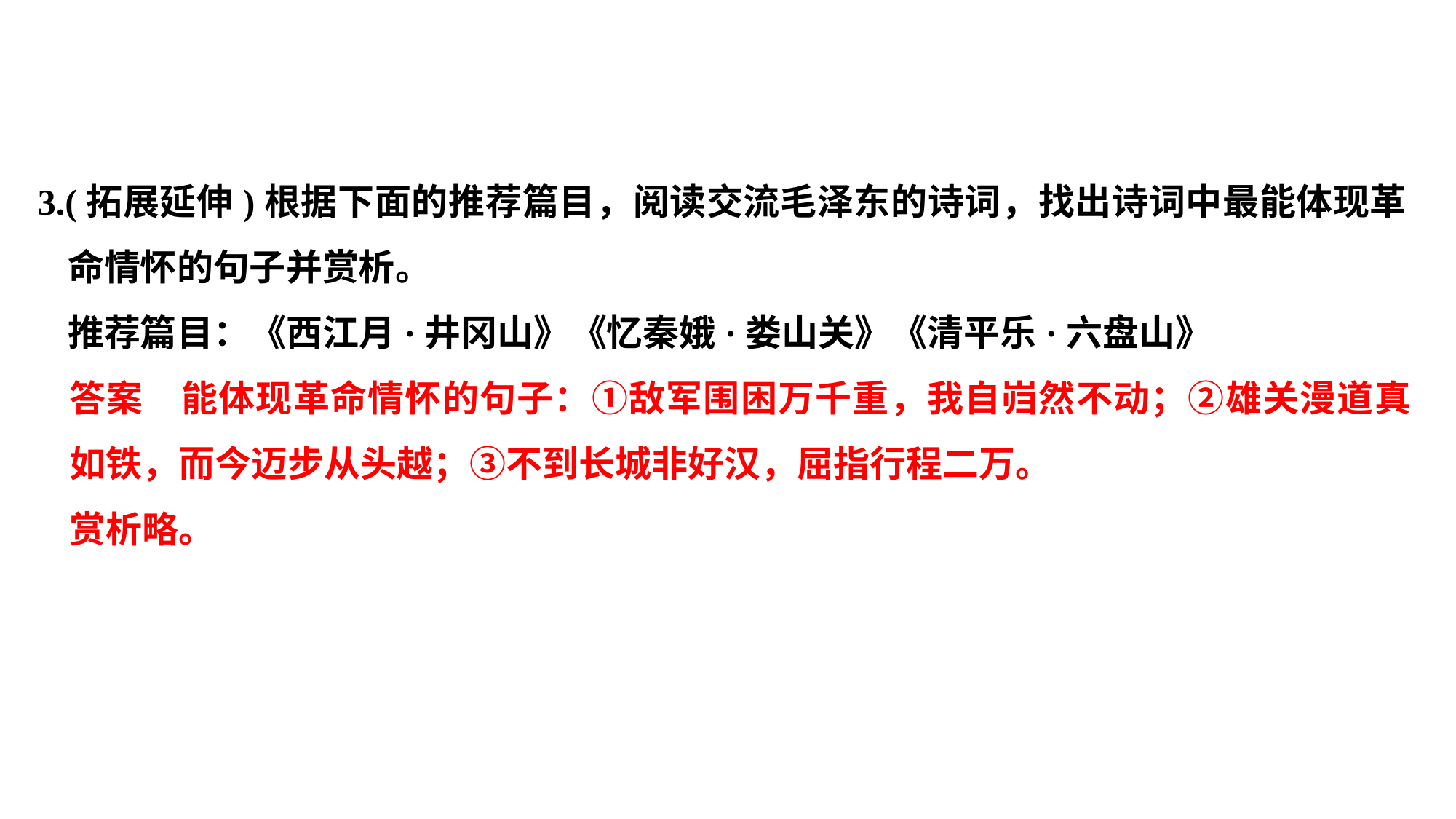

3.(拓展延伸)根据下面的推荐篇目，阅读交流毛泽东的诗词，找出诗词中最能体现革命情怀的句子并赏析。
	推荐篇目：《西江月·井冈山》《忆秦娥·娄山关》《清平乐·六盘山》
答案　能体现革命情怀的句子：①敌军围困万千重，我自岿然不动；②雄关漫道真如铁，而今迈步从头越；③不到长城非好汉，屈指行程二万。
赏析略。